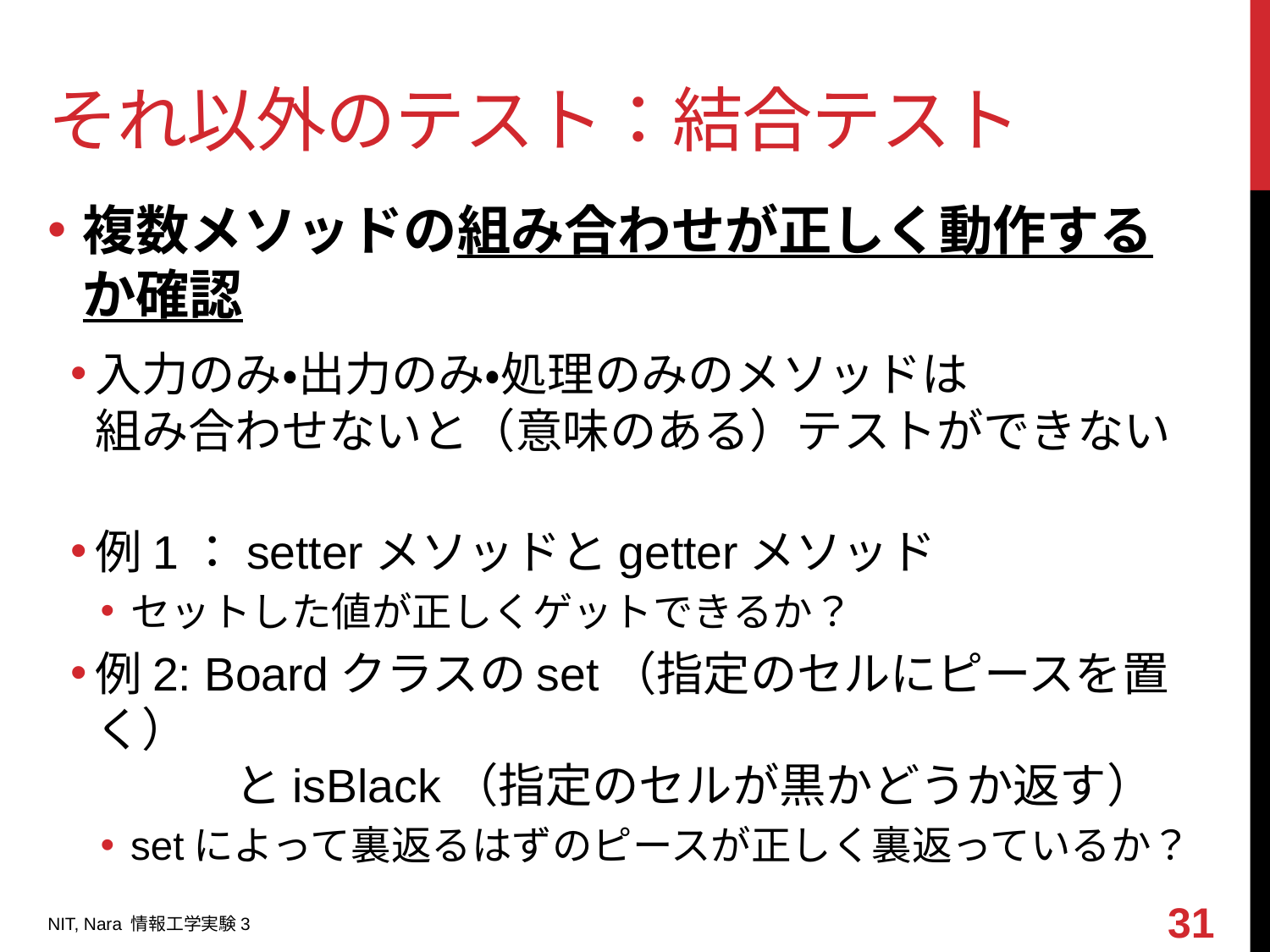

# それ以外のテスト：結合テスト
複数メソッドの組み合わせが正しく動作するか確認
入力のみ・出力のみ・処理のみのメソッドは
組み合わせないと（意味のある）テストができない

例1：setterメソッドとgetterメソッド
セットした値が正しくゲットできるか？
例2: Boardクラスのset（指定のセルにピースを置く）
　　　とisBlack（指定のセルが黒かどうか返す）
setによって裏返るはずのピースが正しく裏返っているか？

31
NIT, Nara 情報工学実験3